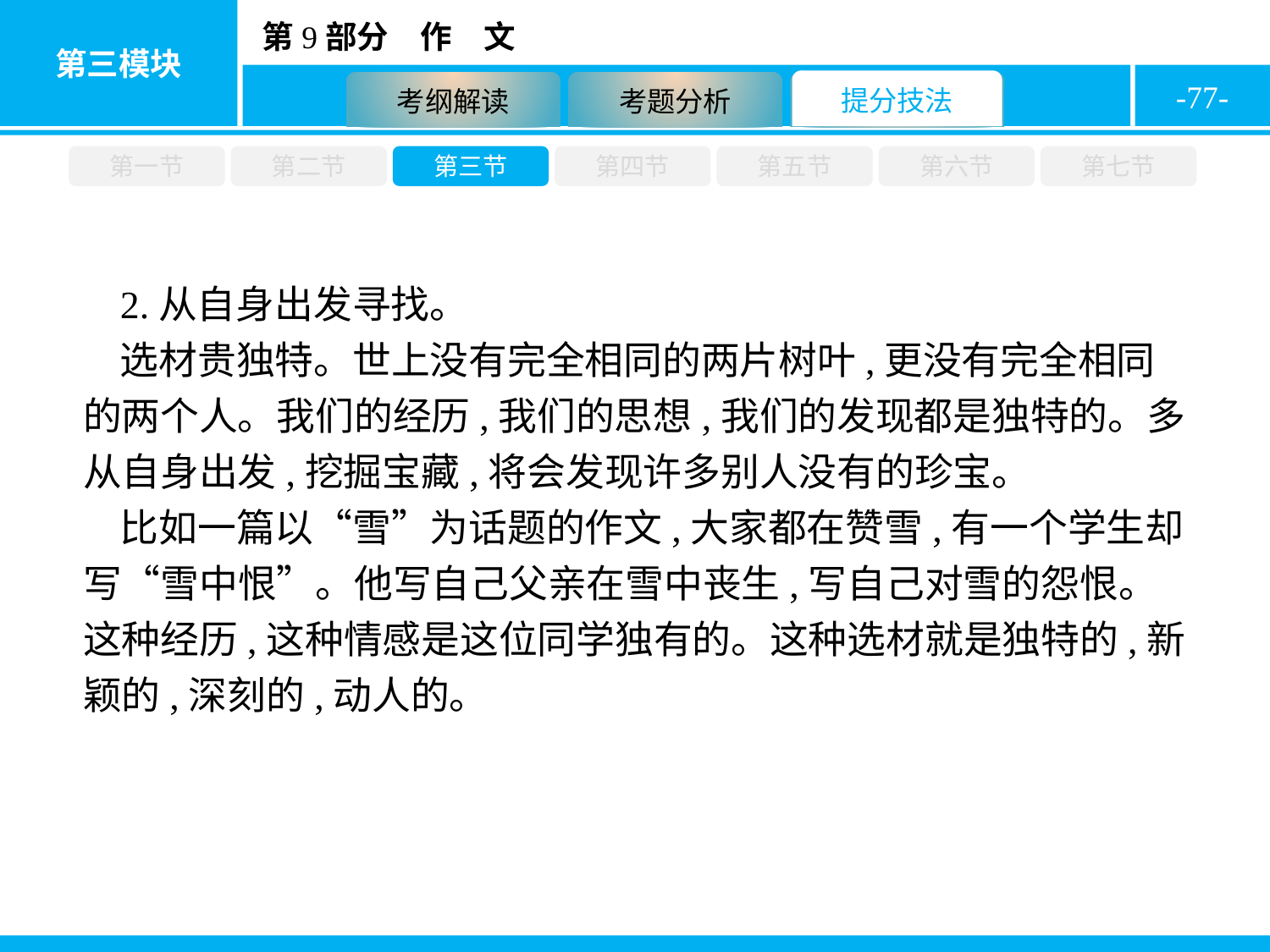

-77-
第一节
第二节
第三节
第四节
第五节
第六节
第七节
2.从自身出发寻找。
选材贵独特。世上没有完全相同的两片树叶,更没有完全相同的两个人。我们的经历,我们的思想,我们的发现都是独特的。多从自身出发,挖掘宝藏,将会发现许多别人没有的珍宝。
比如一篇以“雪”为话题的作文,大家都在赞雪,有一个学生却写“雪中恨”。他写自己父亲在雪中丧生,写自己对雪的怨恨。这种经历,这种情感是这位同学独有的。这种选材就是独特的,新颖的,深刻的,动人的。